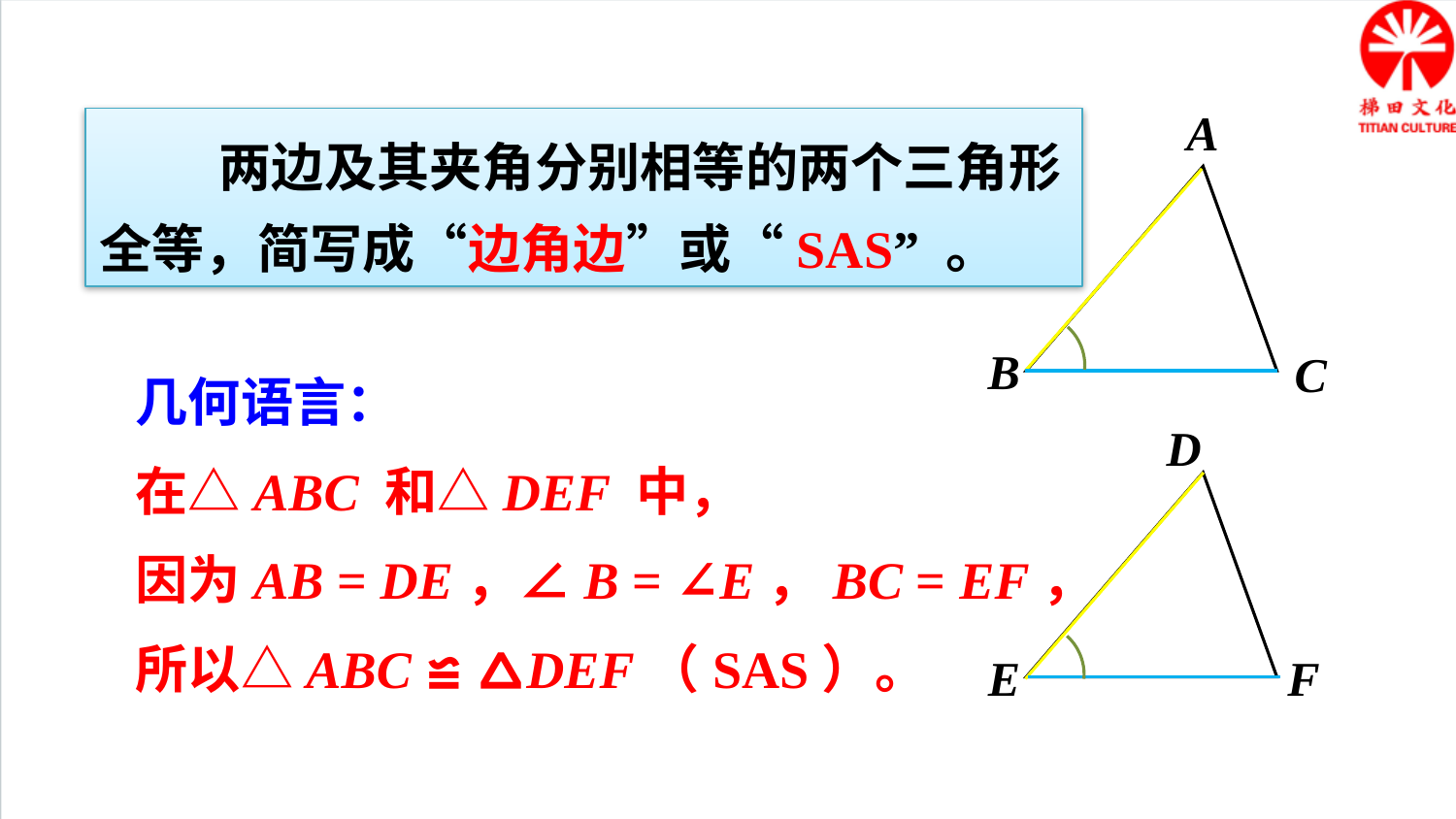

A
         两边及其夹角分别相等的两个三角形全等，简写成“边角边”或“SAS” 。

B
C
几何语言：
D
在△ABC 和△DEF 中，

因为AB = DE，∠B = ∠E，BC = EF，
所以△ABC ≌ △DEF（SAS）。
E
F